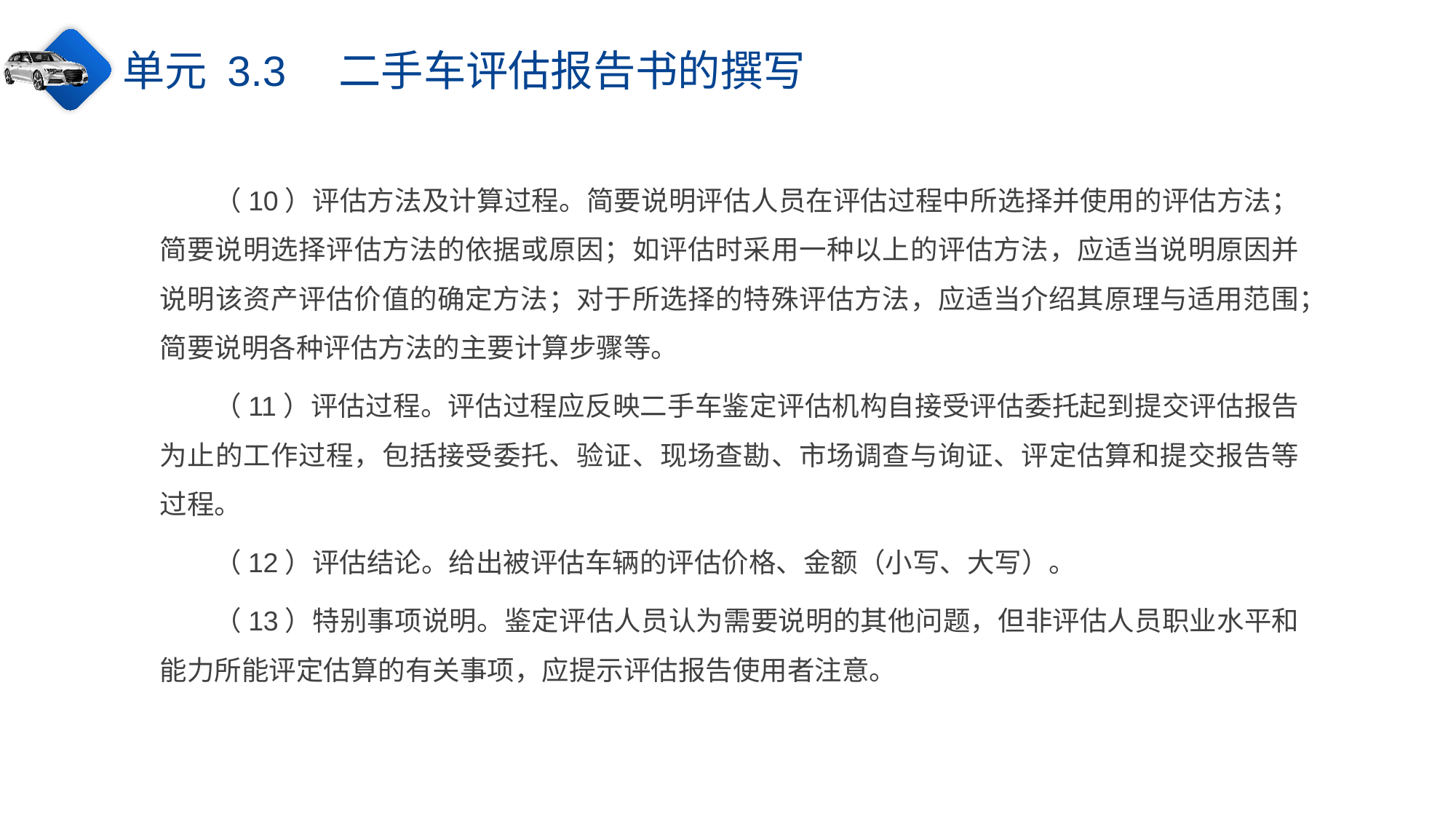

单元 3.3　二手车评估报告书的撰写
（10）评估方法及计算过程。简要说明评估人员在评估过程中所选择并使用的评估方法；简要说明选择评估方法的依据或原因；如评估时采用一种以上的评估方法，应适当说明原因并说明该资产评估价值的确定方法；对于所选择的特殊评估方法，应适当介绍其原理与适用范围；简要说明各种评估方法的主要计算步骤等。
（11）评估过程。评估过程应反映二手车鉴定评估机构自接受评估委托起到提交评估报告为止的工作过程，包括接受委托、验证、现场查勘、市场调查与询证、评定估算和提交报告等过程。
（12）评估结论。给出被评估车辆的评估价格、金额（小写、大写）。
（13）特别事项说明。鉴定评估人员认为需要说明的其他问题，但非评估人员职业水平和能力所能评定估算的有关事项，应提示评估报告使用者注意。